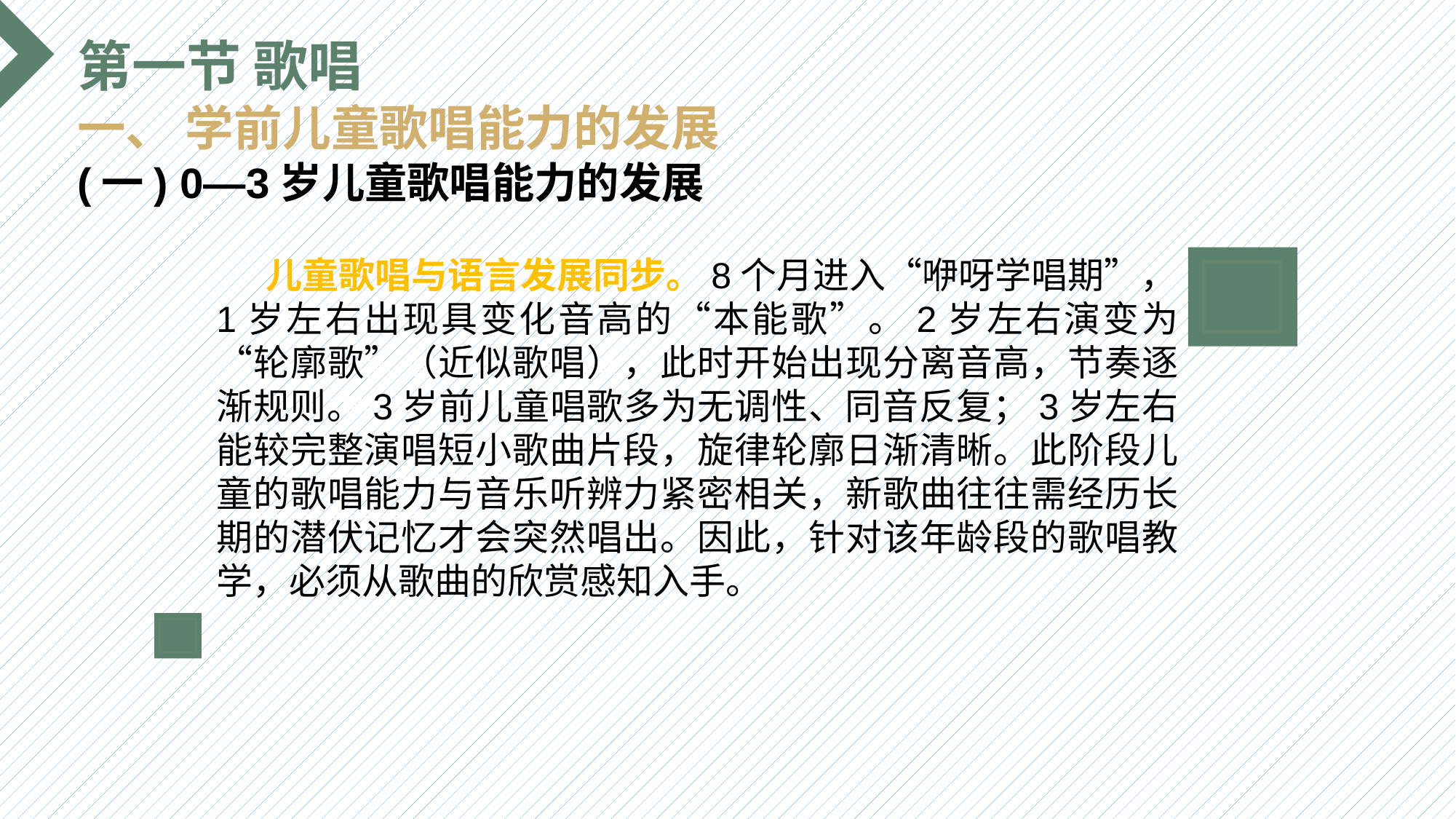

第一节 歌唱
一、 学前儿童歌唱能力的发展
(一) 0—3岁儿童歌唱能力的发展

     儿童歌唱与语言发展同步。8个月进入“咿呀学唱期”，1岁左右出现具变化音高的“本能歌”。2岁左右演变为“轮廓歌”（近似歌唱），此时开始出现分离音高，节奏逐渐规则。3岁前儿童唱歌多为无调性、同音反复；3岁左右能较完整演唱短小歌曲片段，旋律轮廓日渐清晰。此阶段儿童的歌唱能力与音乐听辨力紧密相关，新歌曲往往需经历长期的潜伏记忆才会突然唱出。因此，针对该年龄段的歌唱教学，必须从歌曲的欣赏感知入手。

选题背景
输入您的内容，请简要说明，言简意赅即可输入您的内容，请简要说明，言简意赅即可输入您的内容，请简要说明，言简意赅即可输入您的内容，请简要说明，言简意赅即可